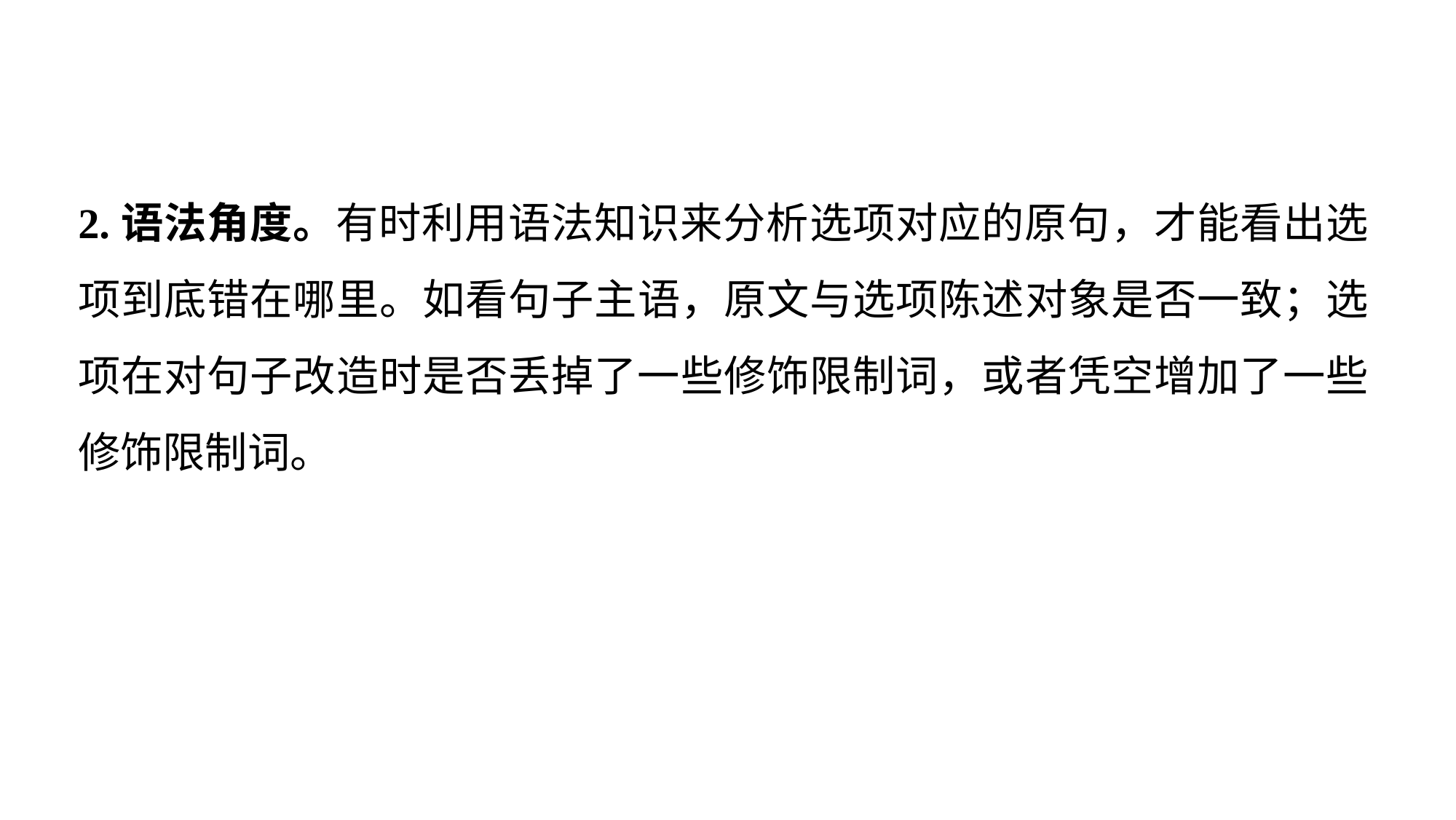

2.语法角度。有时利用语法知识来分析选项对应的原句，才能看出选项到底错在哪里。如看句子主语，原文与选项陈述对象是否一致；选项在对句子改造时是否丢掉了一些修饰限制词，或者凭空增加了一些修饰限制词。